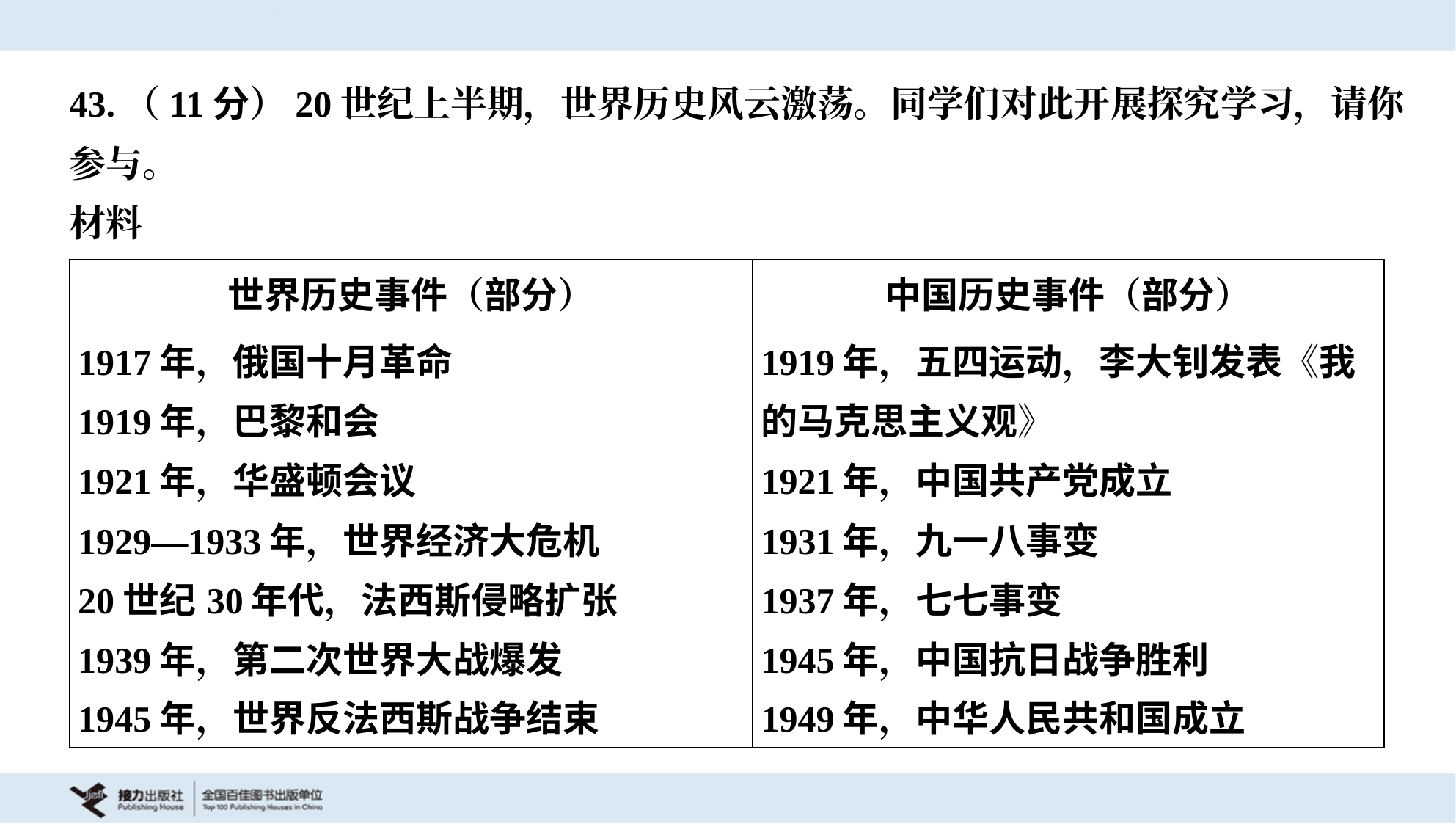

43.（11分）20世纪上半期，世界历史风云激荡。同学们对此开展探究学习，请你
参与。
材料
| 世界历史事件（部分） | 中国历史事件（部分） |
| --- | --- |
| 1917年，俄国十月革命 1919年，巴黎和会 1921年，华盛顿会议 1929—1933年，世界经济大危机 20世纪30年代，法西斯侵略扩张 1939年，第二次世界大战爆发 1945年，世界反法西斯战争结束 | 1919年，五四运动，李大钊发表《我 的马克思主义观》 1921年，中国共产党成立 1931年，九一八事变 1937年，七七事变 1945年，中国抗日战争胜利 1949年，中华人民共和国成立 |